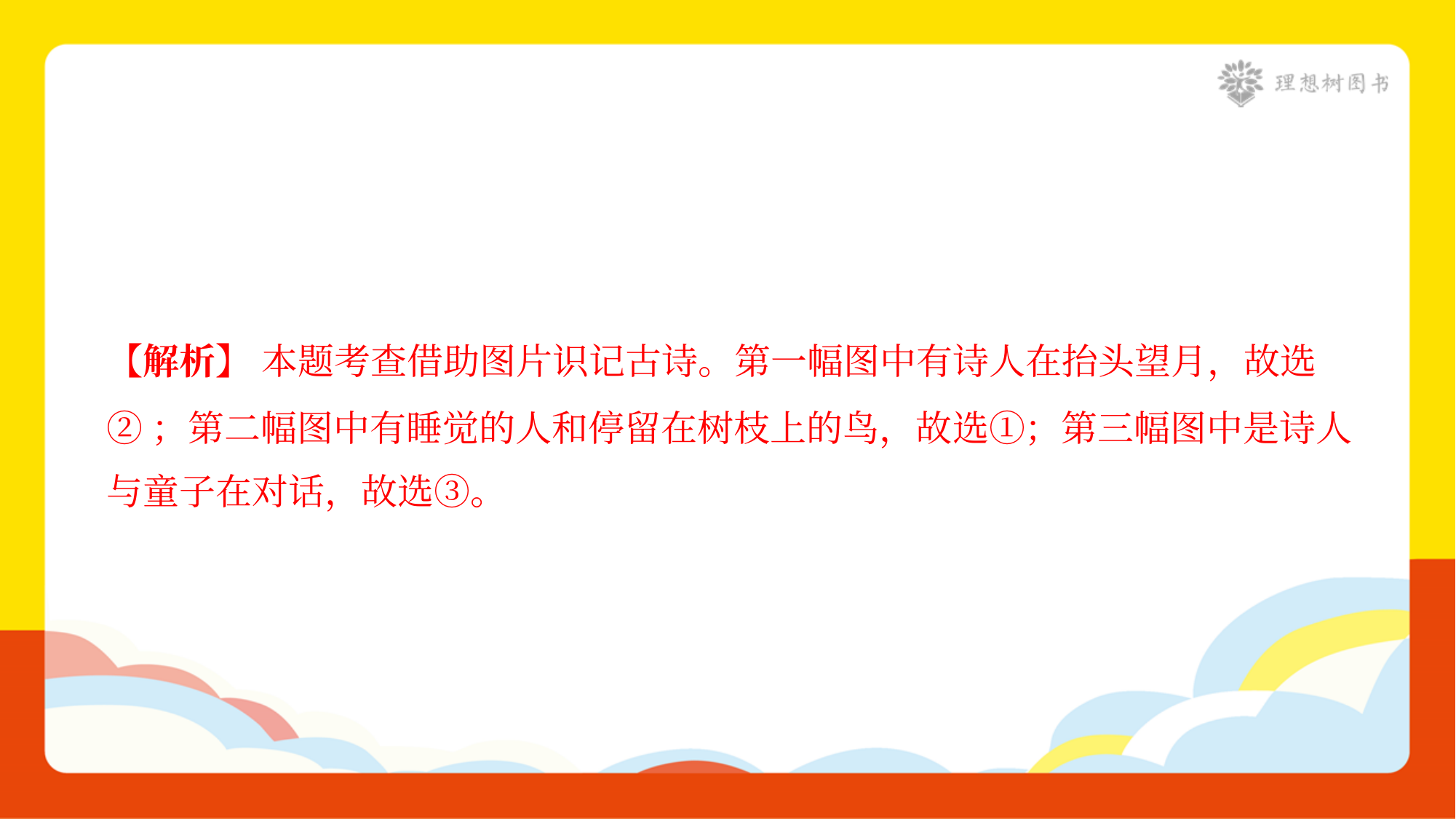

【解析】 本题考查借助图片识记古诗。第一幅图中有诗人在抬头望月，故选
②；第二幅图中有睡觉的人和停留在树枝上的鸟，故选①；第三幅图中是诗人
与童子在对话，故选③。